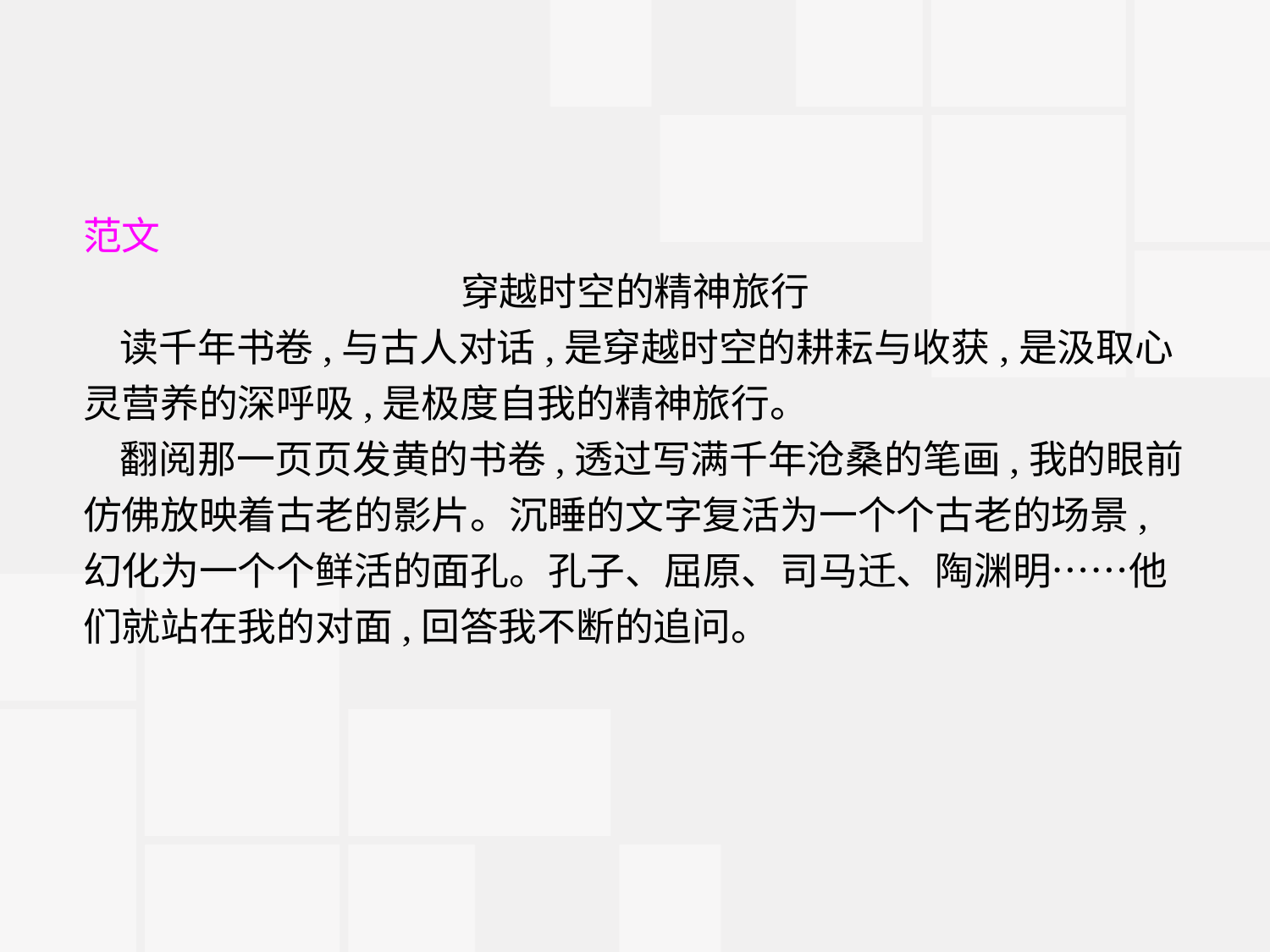

范文
穿越时空的精神旅行
读千年书卷,与古人对话,是穿越时空的耕耘与收获,是汲取心灵营养的深呼吸,是极度自我的精神旅行。
翻阅那一页页发黄的书卷,透过写满千年沧桑的笔画,我的眼前仿佛放映着古老的影片。沉睡的文字复活为一个个古老的场景,幻化为一个个鲜活的面孔。孔子、屈原、司马迁、陶渊明……他们就站在我的对面,回答我不断的追问。